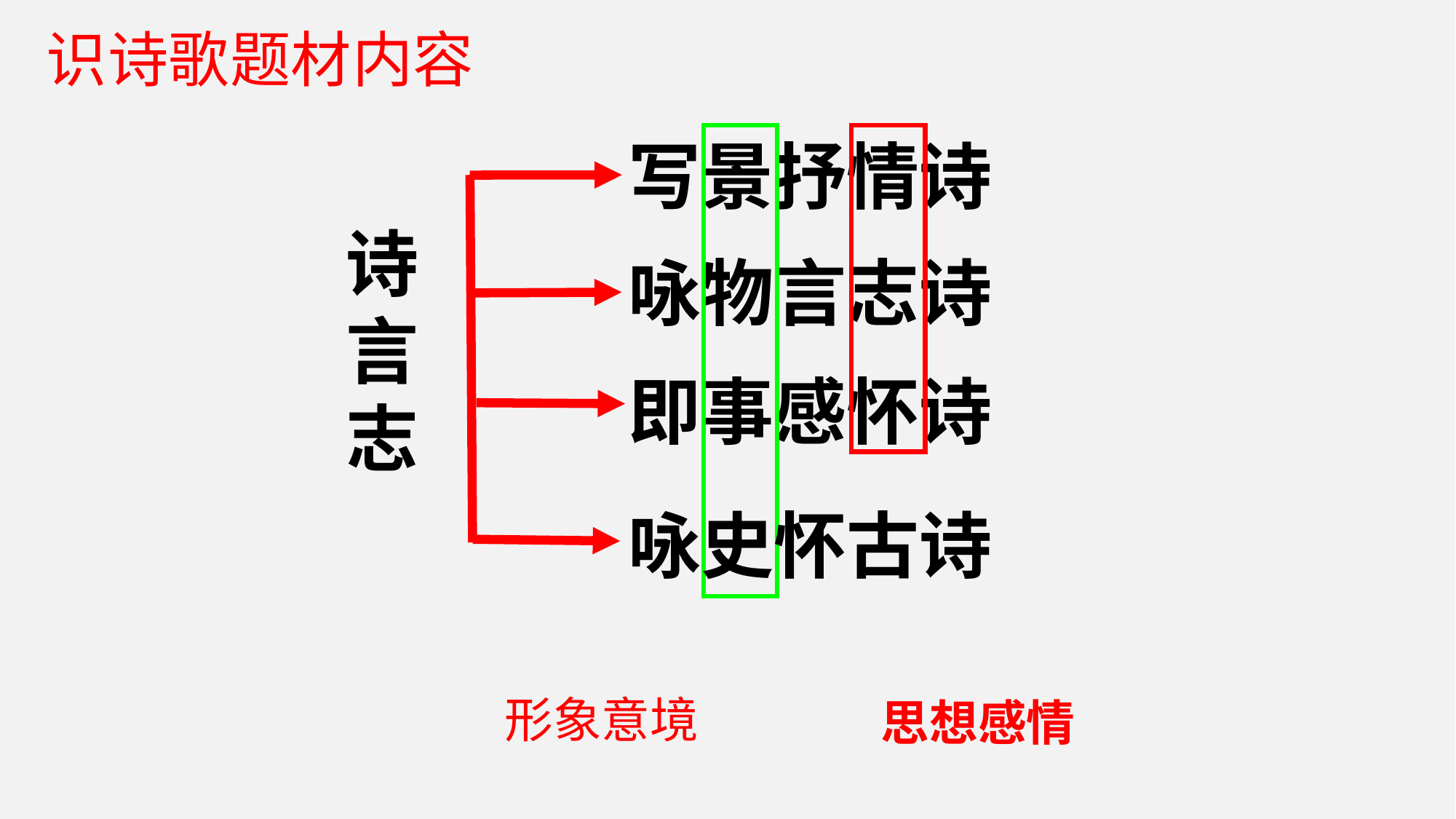

识诗歌题材内容
写景抒情诗

诗言志
咏物言志诗

即事感怀诗

咏史怀古诗

形象意境
思想感情